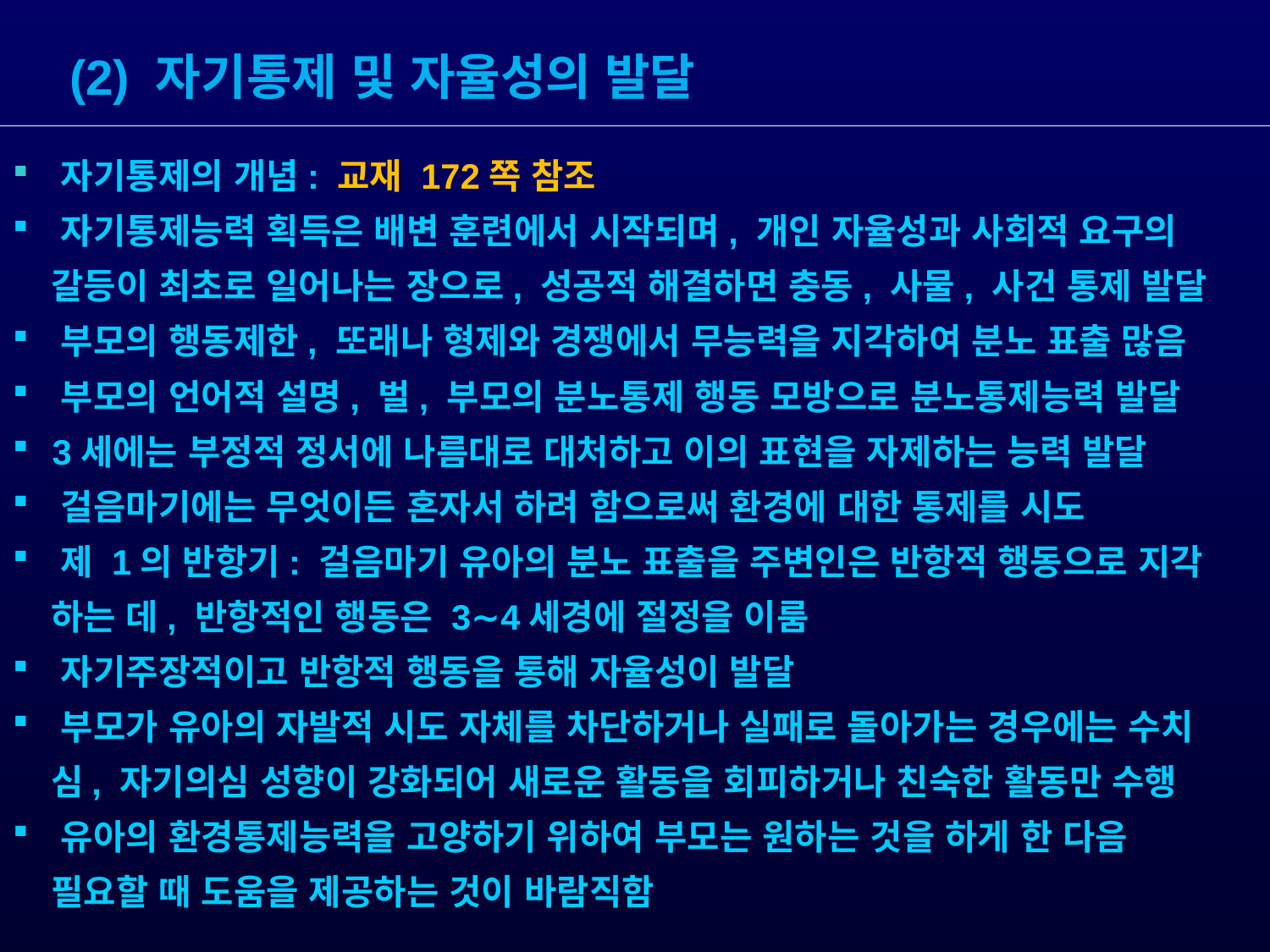

(2) 자기통제 및 자율성의 발달

 자기통제의 개념: 교재 172쪽 참조
 자기통제능력 획득은 배변 훈련에서 시작되며, 개인 자율성과 사회적 요구의
   갈등이 최초로 일어나는 장으로, 성공적 해결하면 충동, 사물, 사건 통제 발달
 부모의 행동제한, 또래나 형제와 경쟁에서 무능력을 지각하여 분노 표출 많음
 부모의 언어적 설명, 벌, 부모의 분노통제 행동 모방으로 분노통제능력 발달
 3세에는 부정적 정서에 나름대로 대처하고 이의 표현을 자제하는 능력 발달
 걸음마기에는 무엇이든 혼자서 하려 함으로써 환경에 대한 통제를 시도
 제 1의 반항기: 걸음마기 유아의 분노 표출을 주변인은 반항적 행동으로 지각
   하는 데, 반항적인 행동은 3∼4세경에 절정을 이룸
 자기주장적이고 반항적 행동을 통해 자율성이 발달
 부모가 유아의 자발적 시도 자체를 차단하거나 실패로 돌아가는 경우에는 수치
   심, 자기의심 성향이 강화되어 새로운 활동을 회피하거나 친숙한 활동만 수행
 유아의 환경통제능력을 고양하기 위하여 부모는 원하는 것을 하게 한 다음
   필요할 때 도움을 제공하는 것이 바람직함